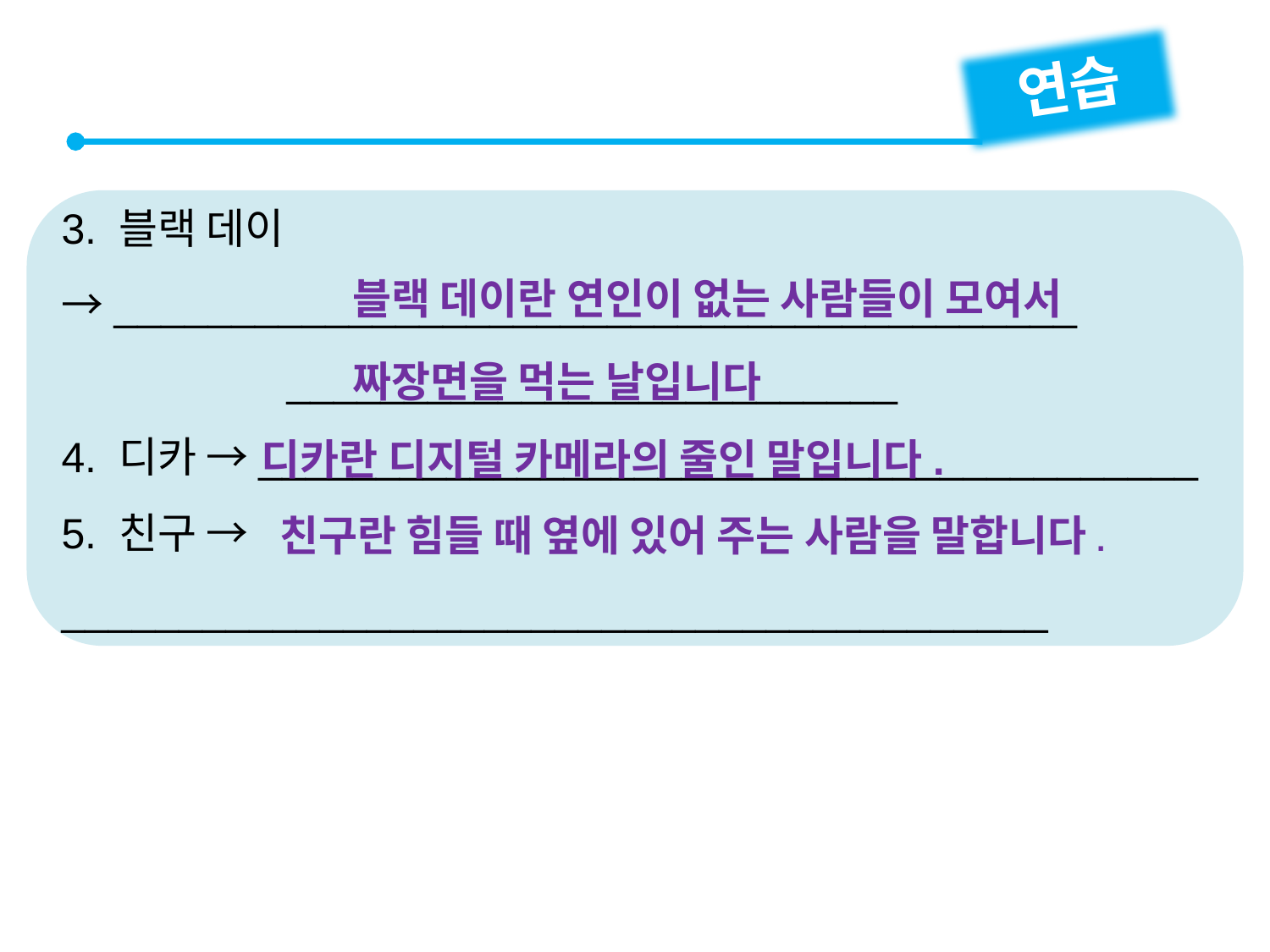

연습

3. 블랙 데이→_________________________________________
                   __________________________
4. 디카 →________________________________________
5. 친구 → __________________________________________

블랙 데이란 연인이 없는 사람들이 모여서
짜장면을 먹는 날입니다
디카란 디지털 카메라의 줄인 말입니다.
친구란 힘들 때 옆에 있어 주는 사람을 말합니다.